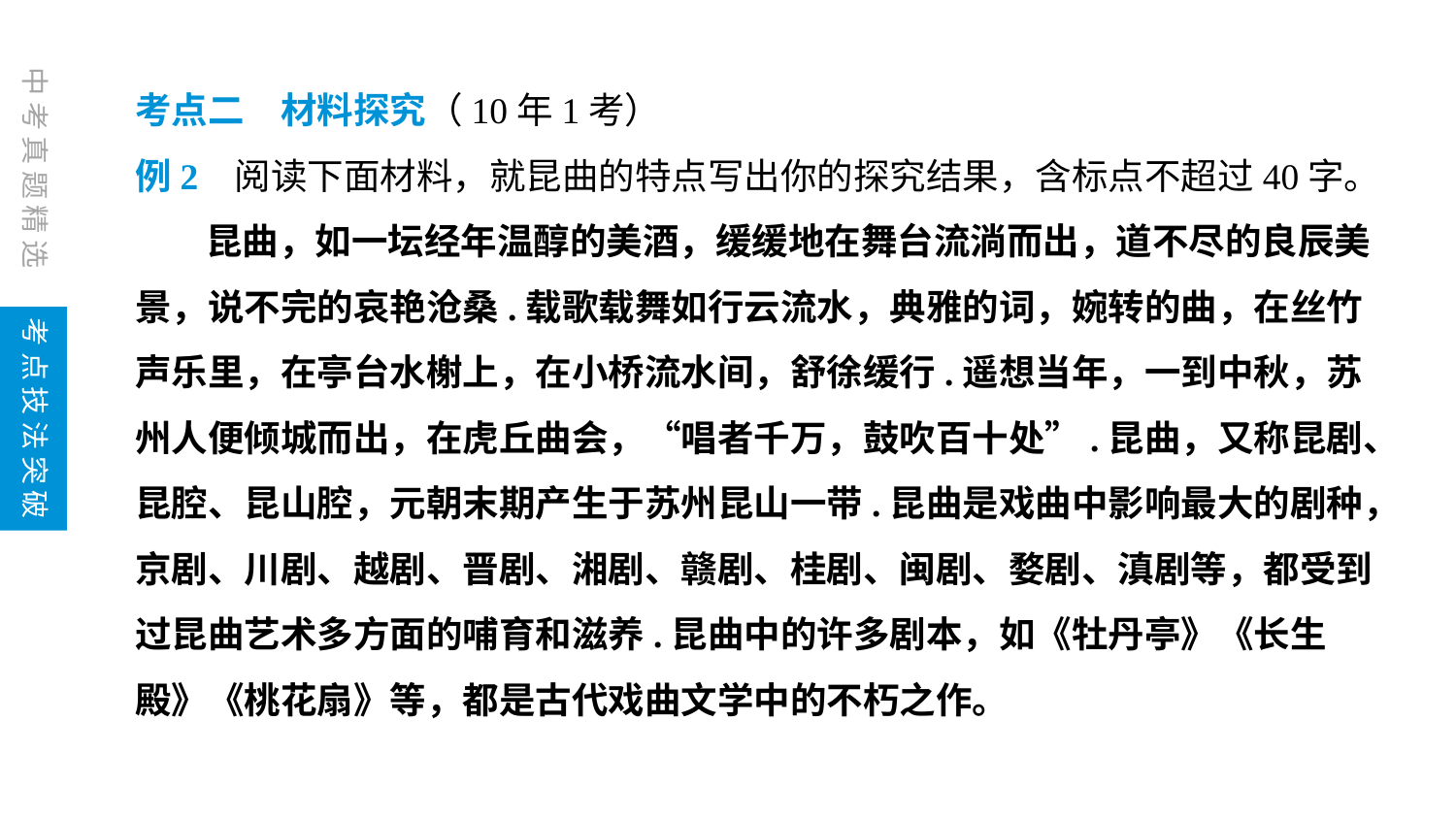

考点二　材料探究（10年1考）
例2   阅读下面材料，就昆曲的特点写出你的探究结果，含标点不超过40字。
昆曲，如一坛经年温醇的美酒，缓缓地在舞台流淌而出，道不尽的良辰美景，说不完的哀艳沧桑.载歌载舞如行云流水，典雅的词，婉转的曲，在丝竹声乐里，在亭台水榭上，在小桥流水间，舒徐缓行.遥想当年，一到中秋，苏州人便倾城而出，在虎丘曲会，“唱者千万，鼓吹百十处”.昆曲，又称昆剧、昆腔、昆山腔，元朝末期产生于苏州昆山一带.昆曲是戏曲中影响最大的剧种，京剧、川剧、越剧、晋剧、湘剧、赣剧、桂剧、闽剧、婺剧、滇剧等，都受到过昆曲艺术多方面的哺育和滋养.昆曲中的许多剧本，如《牡丹亭》《长生殿》《桃花扇》等，都是古代戏曲文学中的不朽之作。